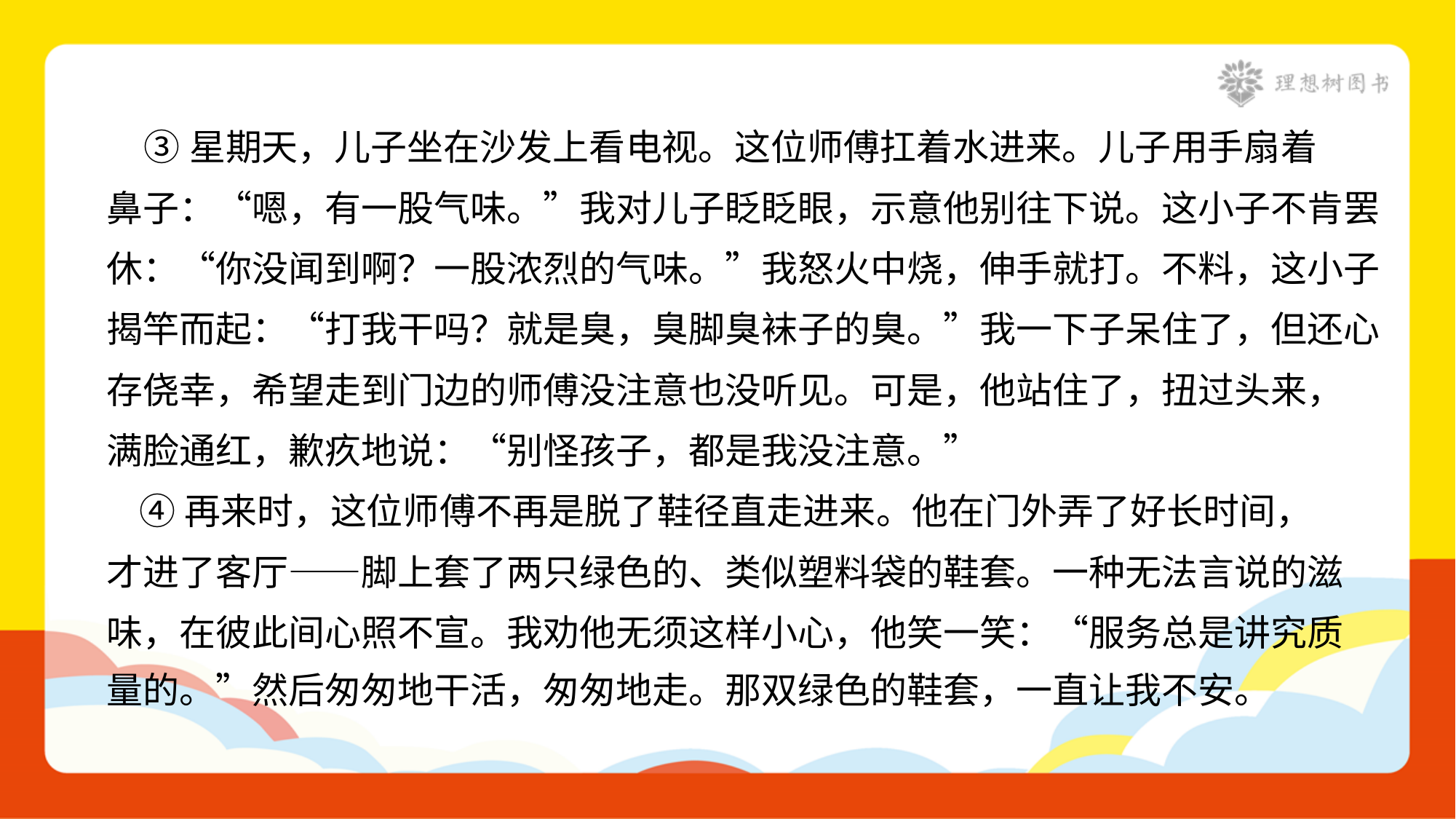

③星期天，儿子坐在沙发上看电视。这位师傅扛着水进来。儿子用手扇着
鼻子：“嗯，有一股气味。”我对儿子眨眨眼，示意他别往下说。这小子不肯罢
休：“你没闻到啊？一股浓烈的气味。”我怒火中烧，伸手就打。不料，这小子
揭竿而起：“打我干吗？就是臭，臭脚臭袜子的臭。”我一下子呆住了，但还心
存侥幸，希望走到门边的师傅没注意也没听见。可是，他站住了，扭过头来，
满脸通红，歉疚地说：“别怪孩子，都是我没注意。”
    ④再来时，这位师傅不再是脱了鞋径直走进来。他在门外弄了好长时间，
才进了客厅——脚上套了两只绿色的、类似塑料袋的鞋套。一种无法言说的滋
味，在彼此间心照不宣。我劝他无须这样小心，他笑一笑：“服务总是讲究质
量的。”然后匆匆地干活，匆匆地走。那双绿色的鞋套，一直让我不安。